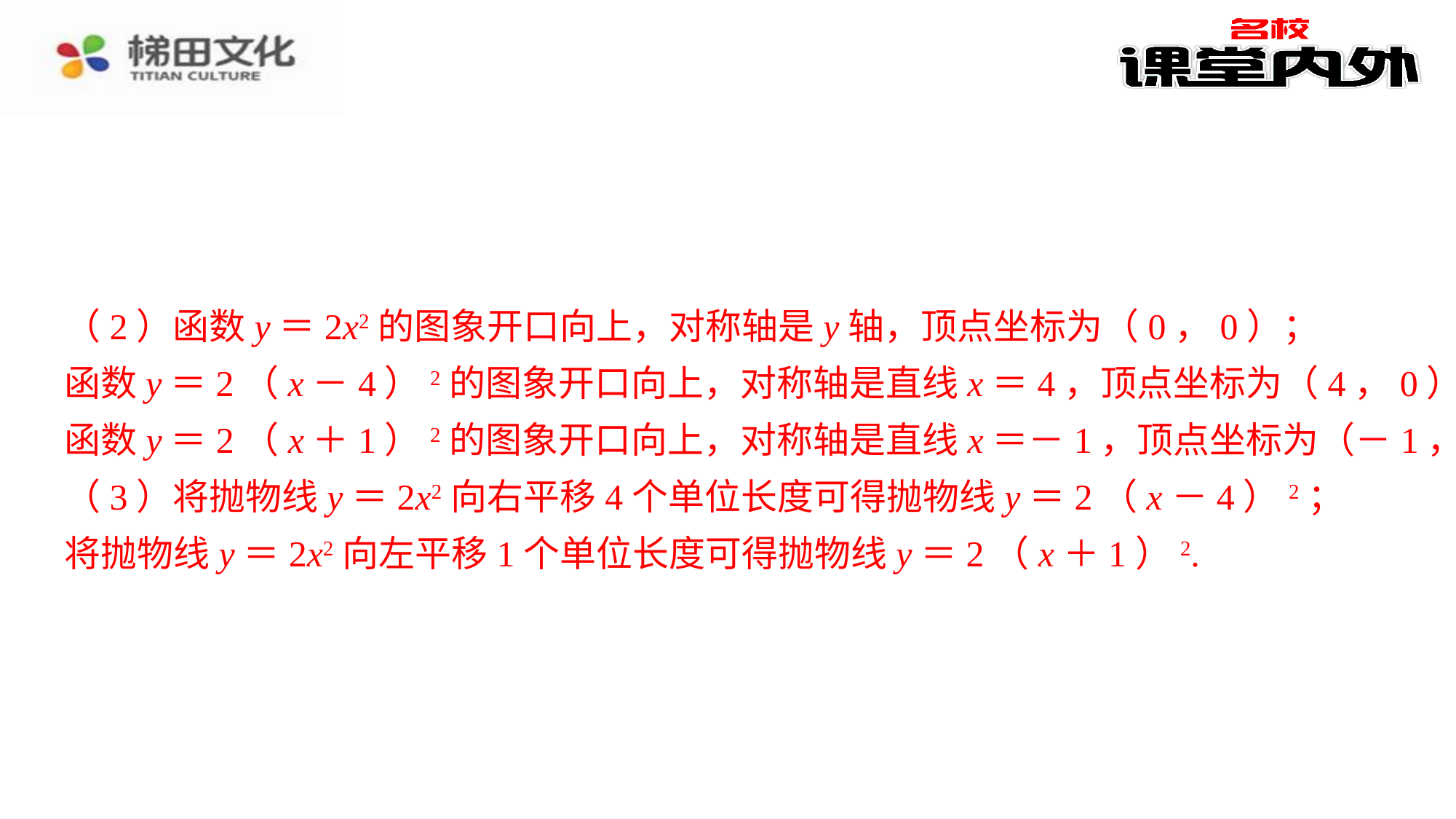

（2）函数y＝2x2的图象开口向上，对称轴是y轴，顶点坐标为（0，0）；
（2）函数y＝2x2的图象开口向上，对称轴是y轴，顶点坐标为（0，0）；⁠
函数y＝2（x－4）2的图象开口向上，对称轴是直线x＝4，顶点坐标为（4，0）；⁠
函数y＝2（x＋1）2的图象开口向上，对称轴是直线x＝－1，顶点坐标为（－1，0）.⁠
（3）将抛物线y＝2x2向右平移4个单位长度可得抛物线y＝2（x－4）2；⁠
将抛物线y＝2x2向左平移1个单位长度可得抛物线y＝2（x＋1）2.⁠
函数y＝2（x－4）2的图象开口向上，对称轴是直线x＝4，顶点坐标为（4，0）；
函数y＝2（x＋1）2的图象开口向上，对称轴是直线x＝－1，顶点坐标为（－1，0）.
（3）将抛物线y＝2x2向右平移4个单位长度可得抛物线y＝2（x－4）2；
将抛物线y＝2x2向左平移1个单位长度可得抛物线y＝2（x＋1）2.